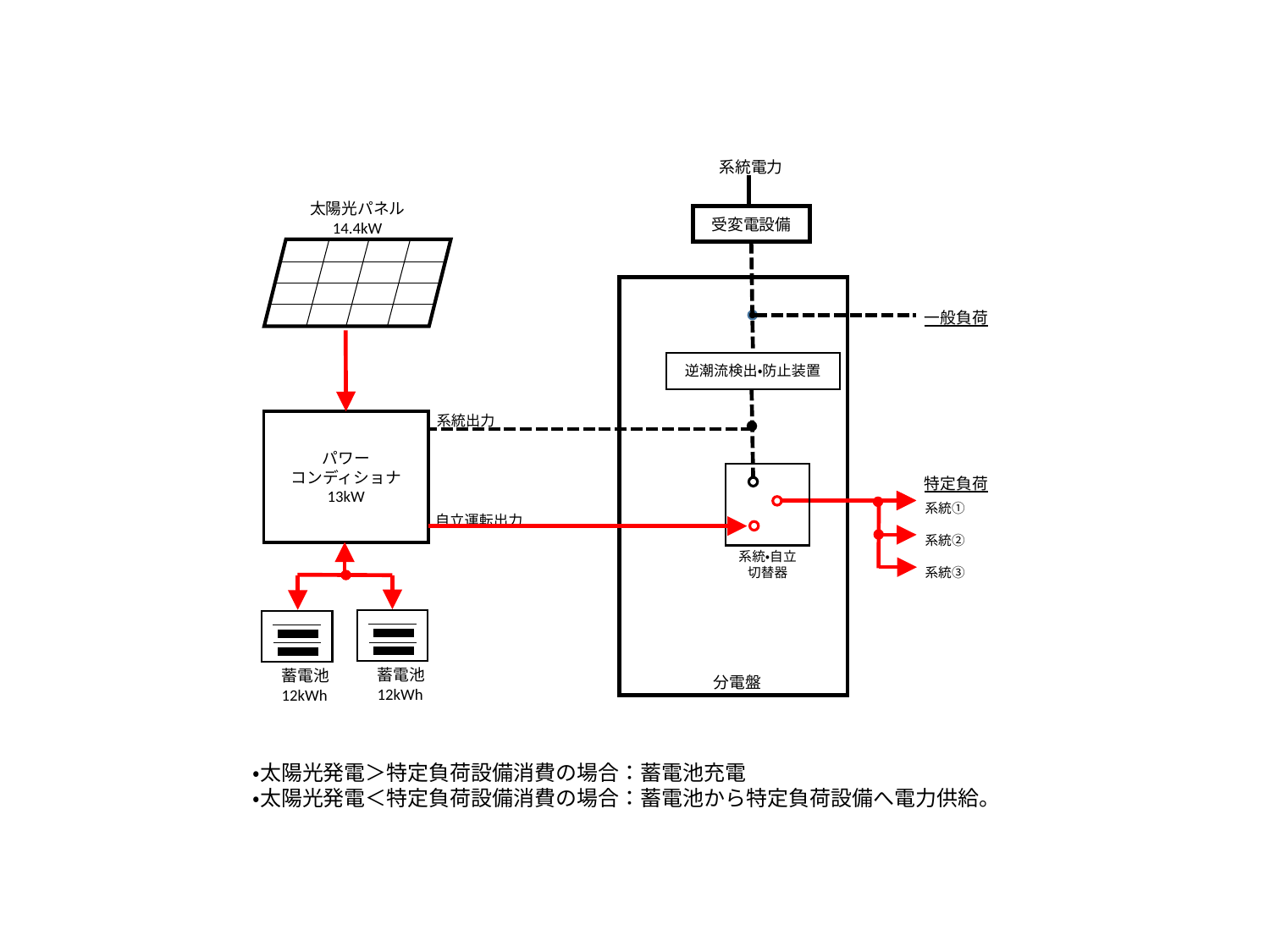

系統電力
受変電設備
太陽光パネル
14.4kW

一般負荷

逆潮流検出・防止装置
系統出力
パワー
コンディショナ
13kW

特定負荷

系統①

系統②

系統③

自立運転出力

系統・自立
切替器

蓄電池
12kWh
蓄電池
12kWh
分電盤
・太陽光発電＞特定負荷設備消費の場合：蓄電池充電
・太陽光発電＜特定負荷設備消費の場合：蓄電池から特定負荷設備へ電力供給。